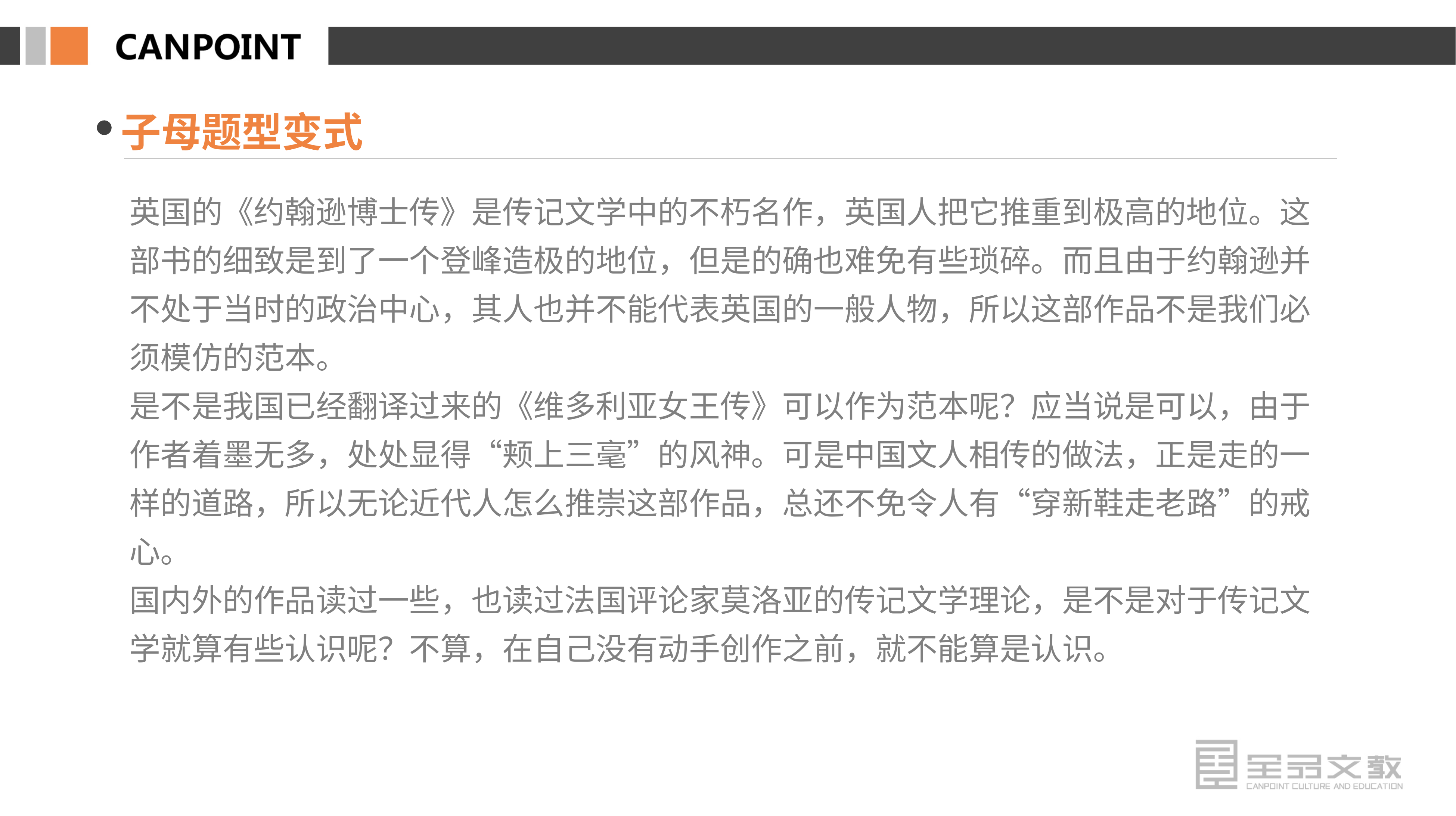

子母题型变式

英国的《约翰逊博士传》是传记文学中的不朽名作，英国人把它推重到极高的地位。这部书的细致是到了一个登峰造极的地位，但是的确也难免有些琐碎。而且由于约翰逊并不处于当时的政治中心，其人也并不能代表英国的一般人物，所以这部作品不是我们必须模仿的范本。
是不是我国已经翻译过来的《维多利亚女王传》可以作为范本呢？应当说是可以，由于作者着墨无多，处处显得“颊上三毫”的风神。可是中国文人相传的做法，正是走的一样的道路，所以无论近代人怎么推崇这部作品，总还不免令人有“穿新鞋走老路”的戒心。
国内外的作品读过一些，也读过法国评论家莫洛亚的传记文学理论，是不是对于传记文学就算有些认识呢？不算，在自己没有动手创作之前，就不能算是认识。